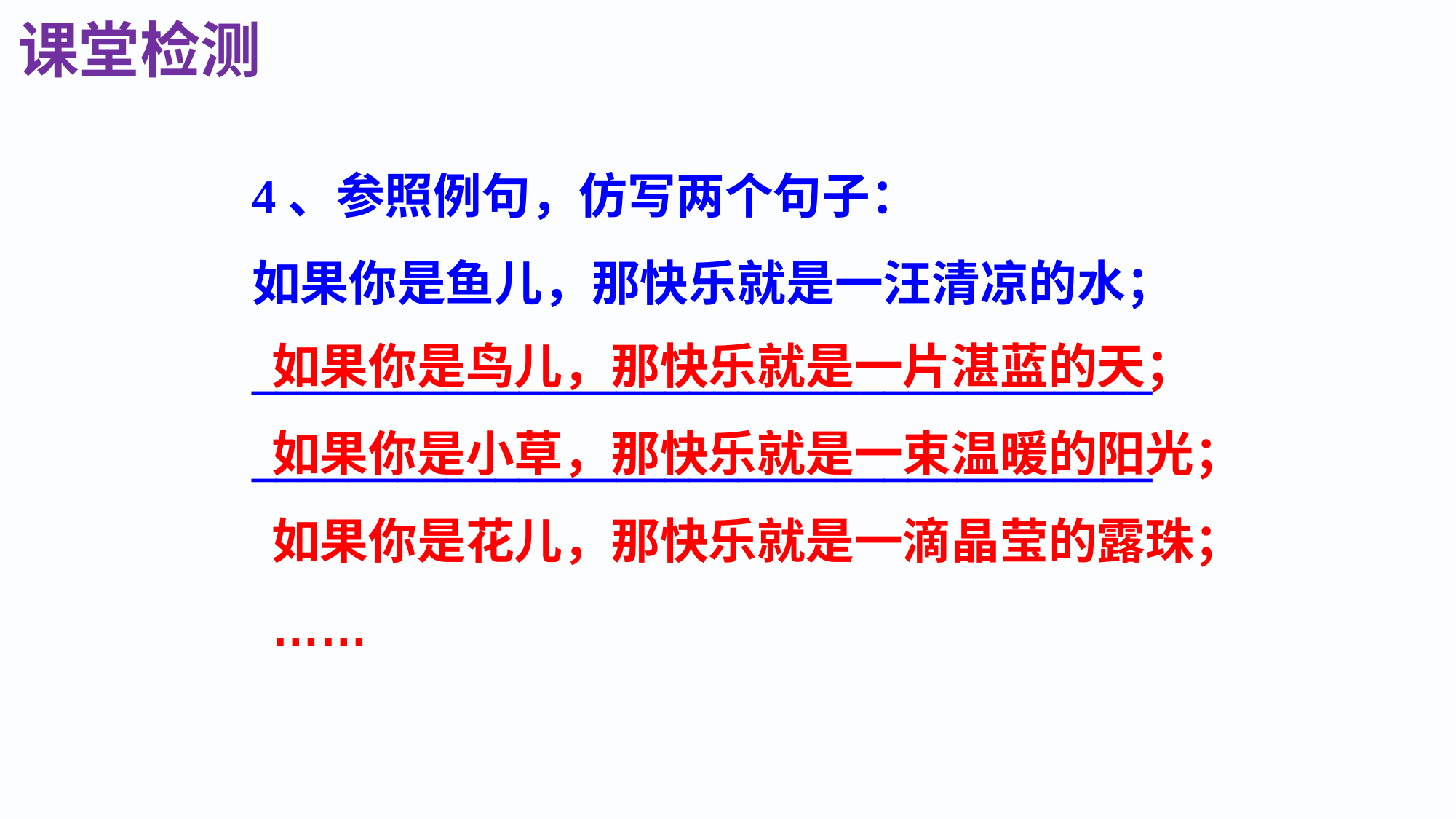

课堂检测
4、参照例句，仿写两个句子：
如果你是鱼儿，那快乐就是一汪清凉的水；
_____________________________________
_____________________________________
如果你是鸟儿，那快乐就是一片湛蓝的天；
如果你是小草，那快乐就是一束温暖的阳光；
如果你是花儿，那快乐就是一滴晶莹的露珠；
……